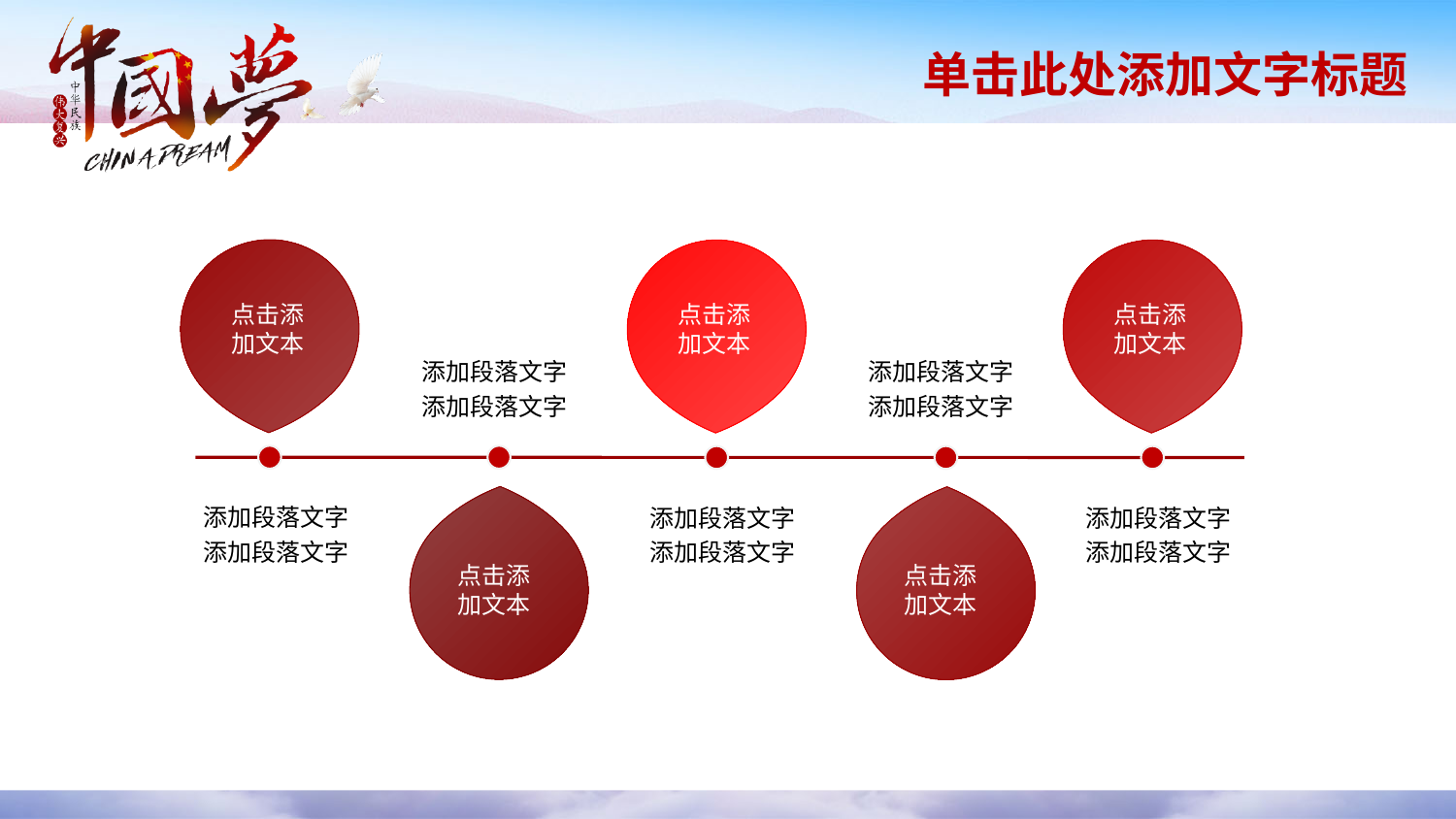

点击添加文本
点击添加文本
点击添加文本
添加段落文字
添加段落文字
添加段落文字
添加段落文字

添加段落文字
添加段落文字
添加段落文字
添加段落文字
添加段落文字
添加段落文字

点击添加文本
点击添加文本